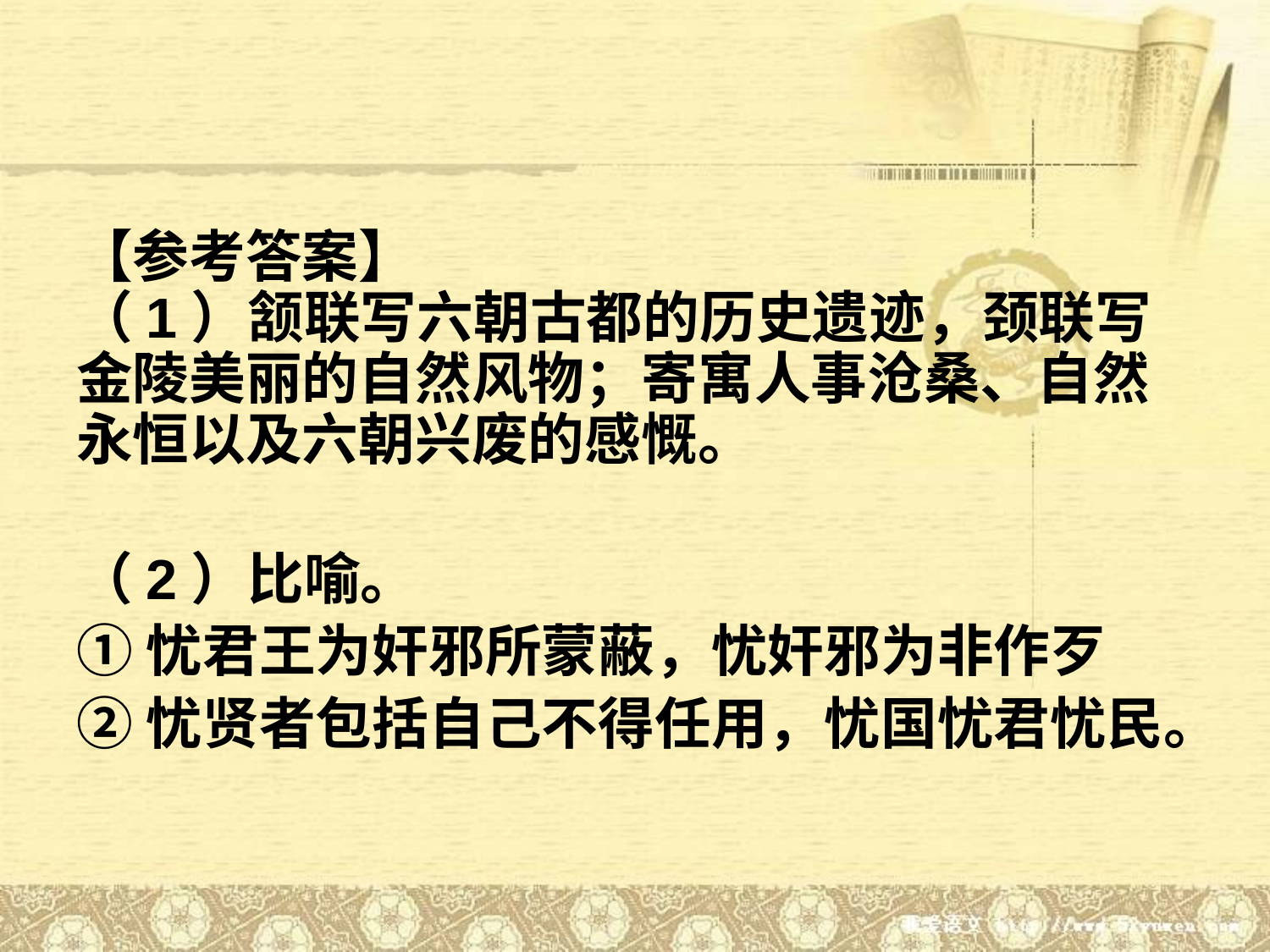

【参考答案】 
（1）颔联写六朝古都的历史遗迹，颈联写金陵美丽的自然风物；寄寓人事沧桑、自然永恒以及六朝兴废的感慨。
（2）比喻。
①忧君王为奸邪所蒙蔽，忧奸邪为非作歹
②忧贤者包括自己不得任用，忧国忧君忧民。